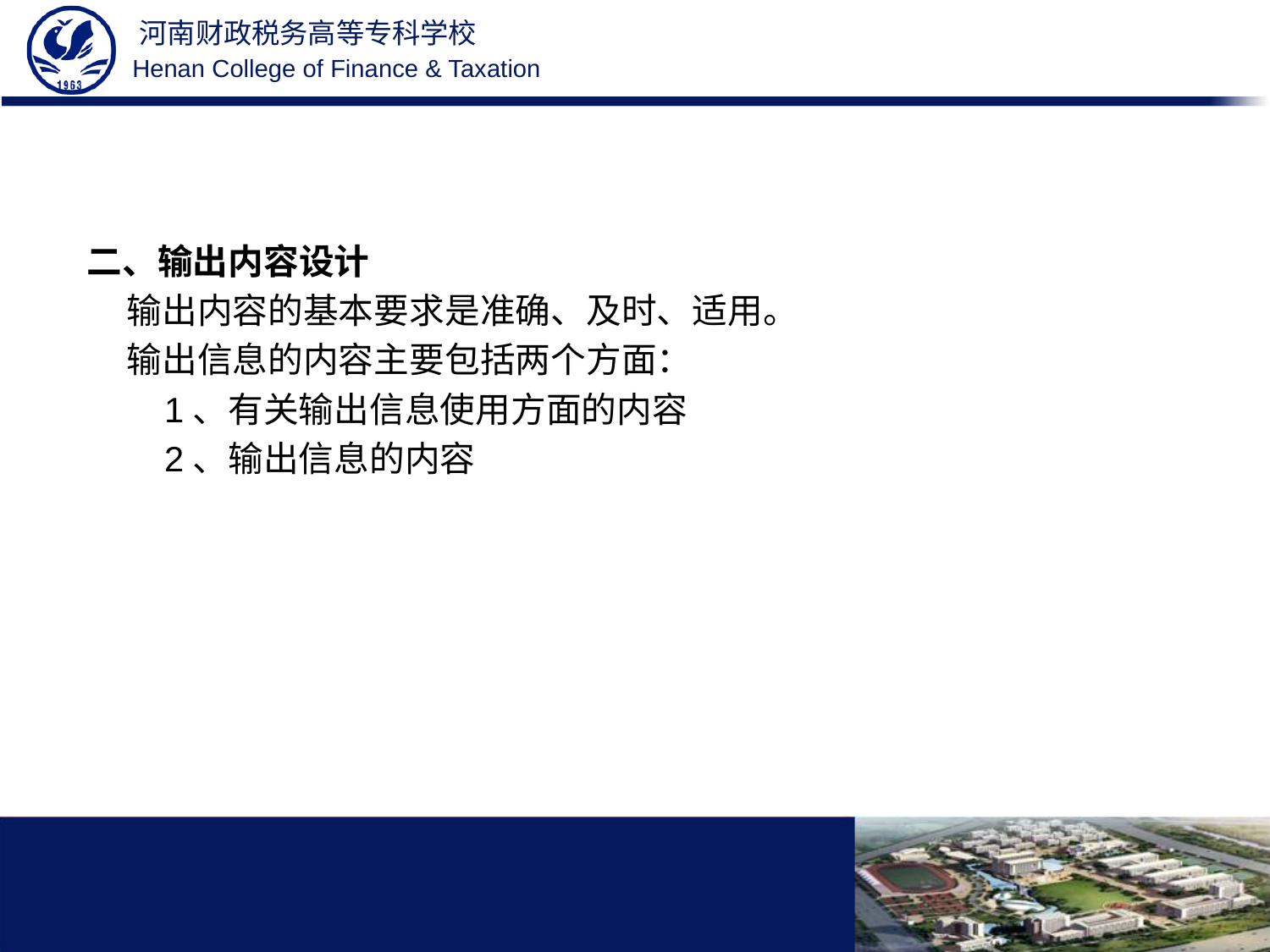

#
二、输出内容设计
    输出内容的基本要求是准确、及时、适用。
    输出信息的内容主要包括两个方面：
        1、有关输出信息使用方面的内容
        2、输出信息的内容